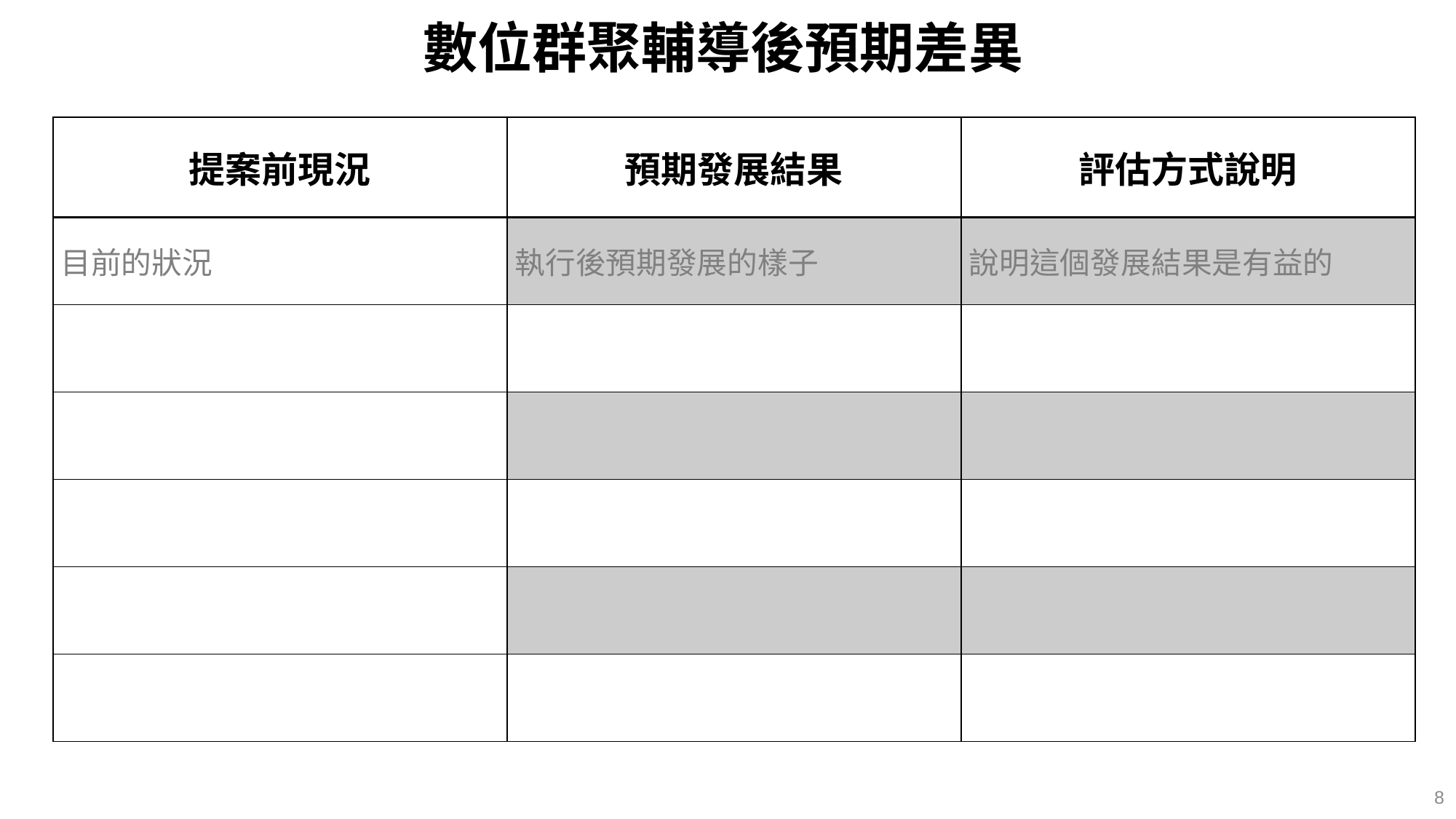

數位群聚輔導後預期差異
| 提案前現況 | 預期發展結果 | 評估方式說明 |
| --- | --- | --- |
| 目前的狀況 | 執行後預期發展的樣子 | 說明這個發展結果是有益的 |
|  |  |  |
|  |  |  |
|  |  |  |
|  |  |  |
|  |  |  |